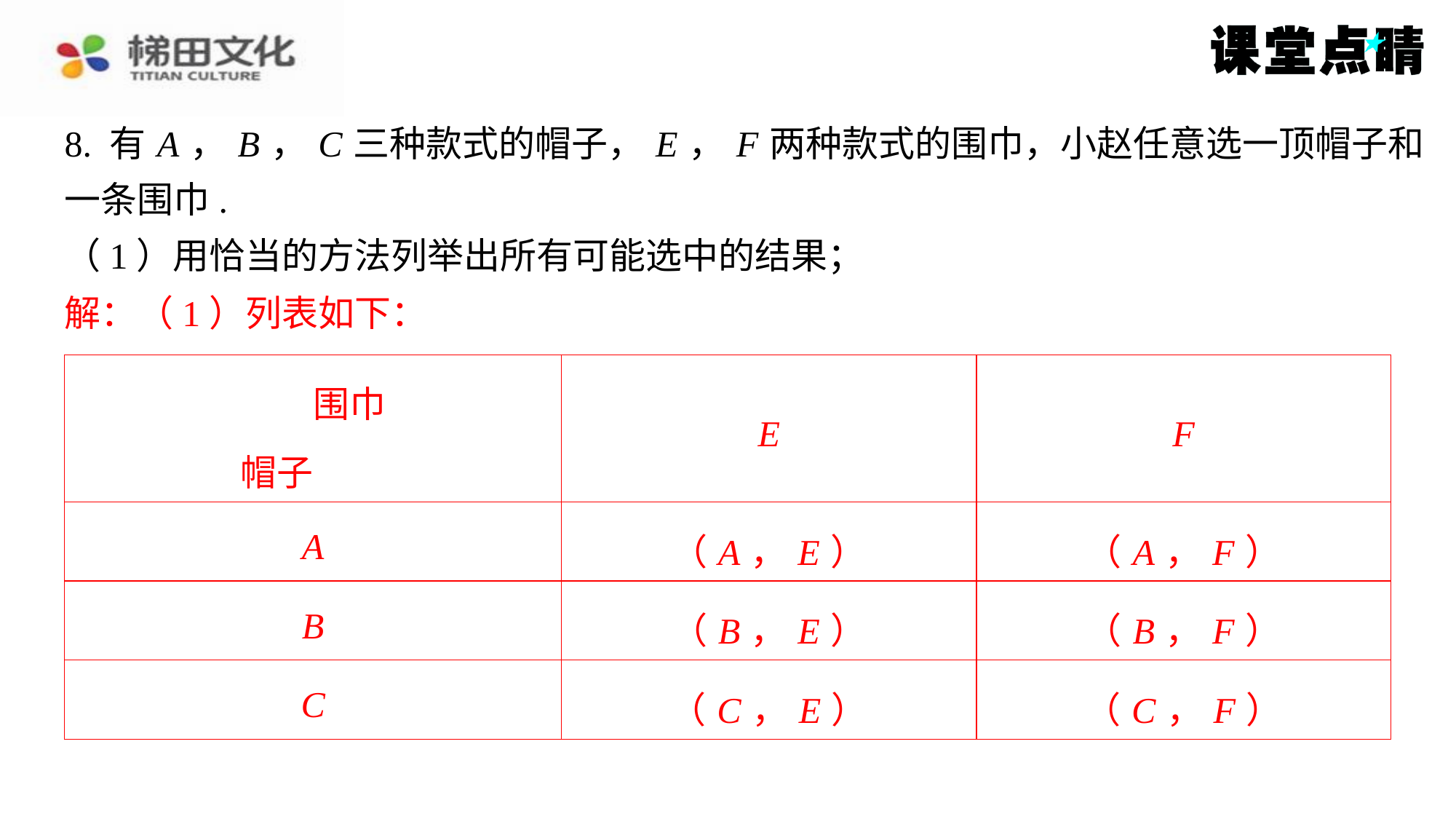

8. 有 A ， B ， C 三种款式的帽子， E ， F 两种款式的围巾，小赵任意选一顶帽子和
一条围巾.
（1）用恰当的方法列举出所有可能选中的结果；
解：（1）列表如下：
解：（1）列表如下：
| 围巾 帽子 | E | F |
| --- | --- | --- |
| A | （ A ， E ） | （ A ， F ） |
| B | （ B ， E ） | （ B ， F ） |
| C | （ C ， E ） | （ C ， F ） |